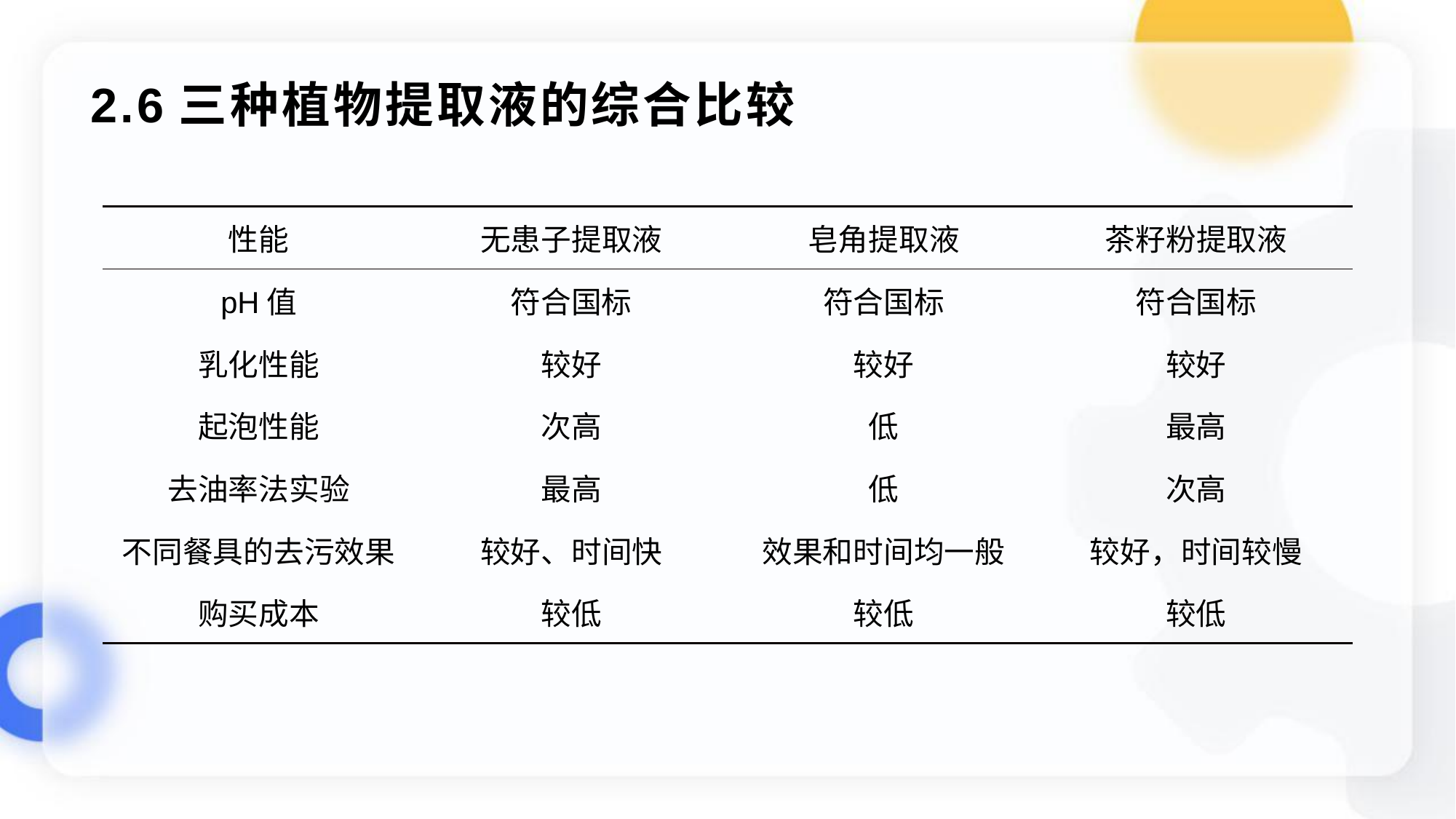

# 2.6三种植物提取液的综合比较
| 性能 | 无患子提取液 | 皂角提取液 | 茶籽粉提取液 |
| --- | --- | --- | --- |
| pH值 | 符合国标 | 符合国标 | 符合国标 |
| 乳化性能 | 较好 | 较好 | 较好 |
| 起泡性能 | 次高 | 低 | 最高 |
| 去油率法实验 | 最高 | 低 | 次高 |
| 不同餐具的去污效果 | 较好、时间快 | 效果和时间均一般 | 较好，时间较慢 |
| 购买成本 | 较低 | 较低 | 较低 |